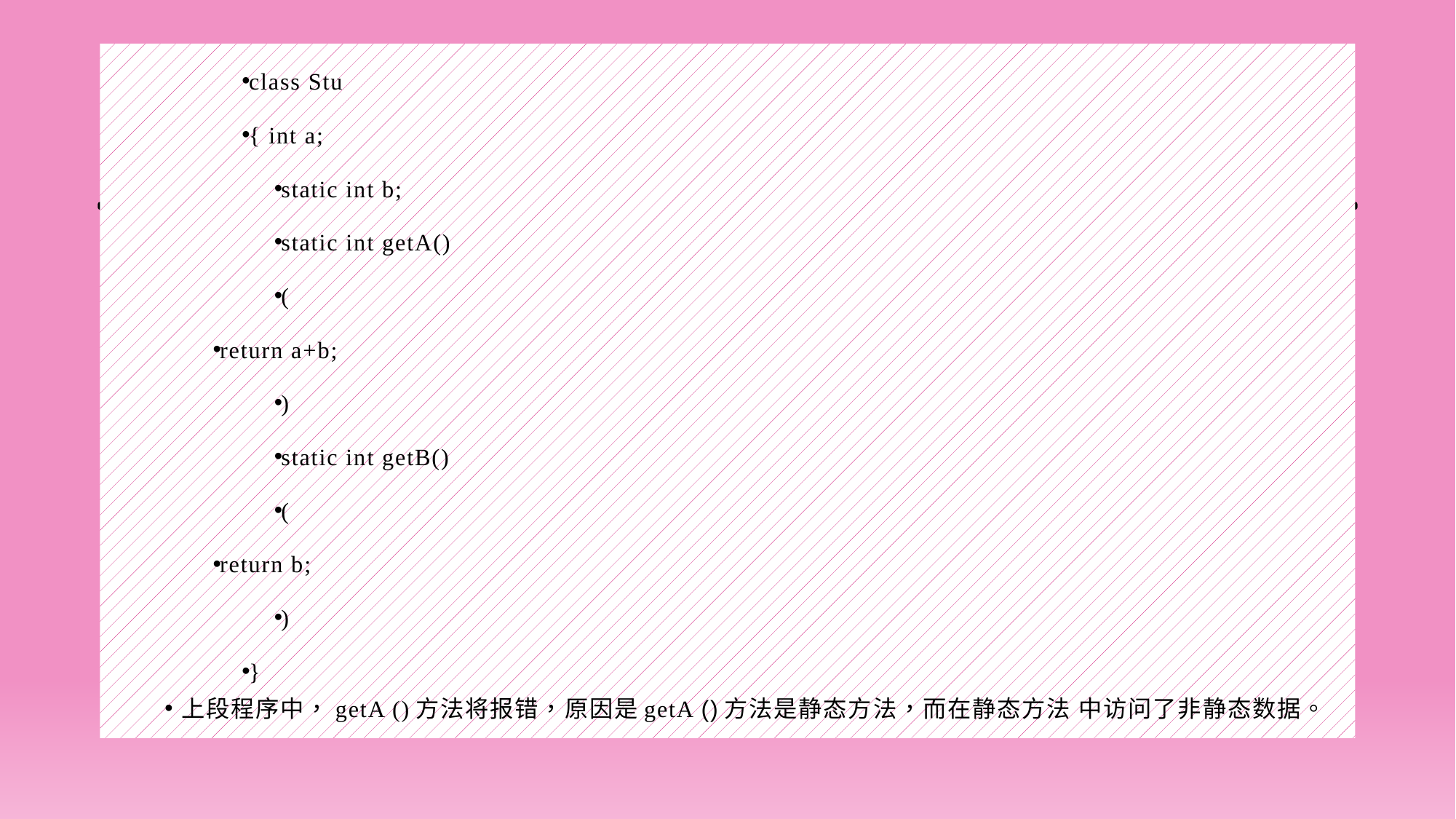

#
class Stu
{ int a;
static int b;
static int getA()
(
return a+b;
)
static int getB()
(
return b;
)
}
上段程序中，getA ()方法将报错，原因是getA ()方法是静态方法，而在静态方法 中访问了非静态数据。